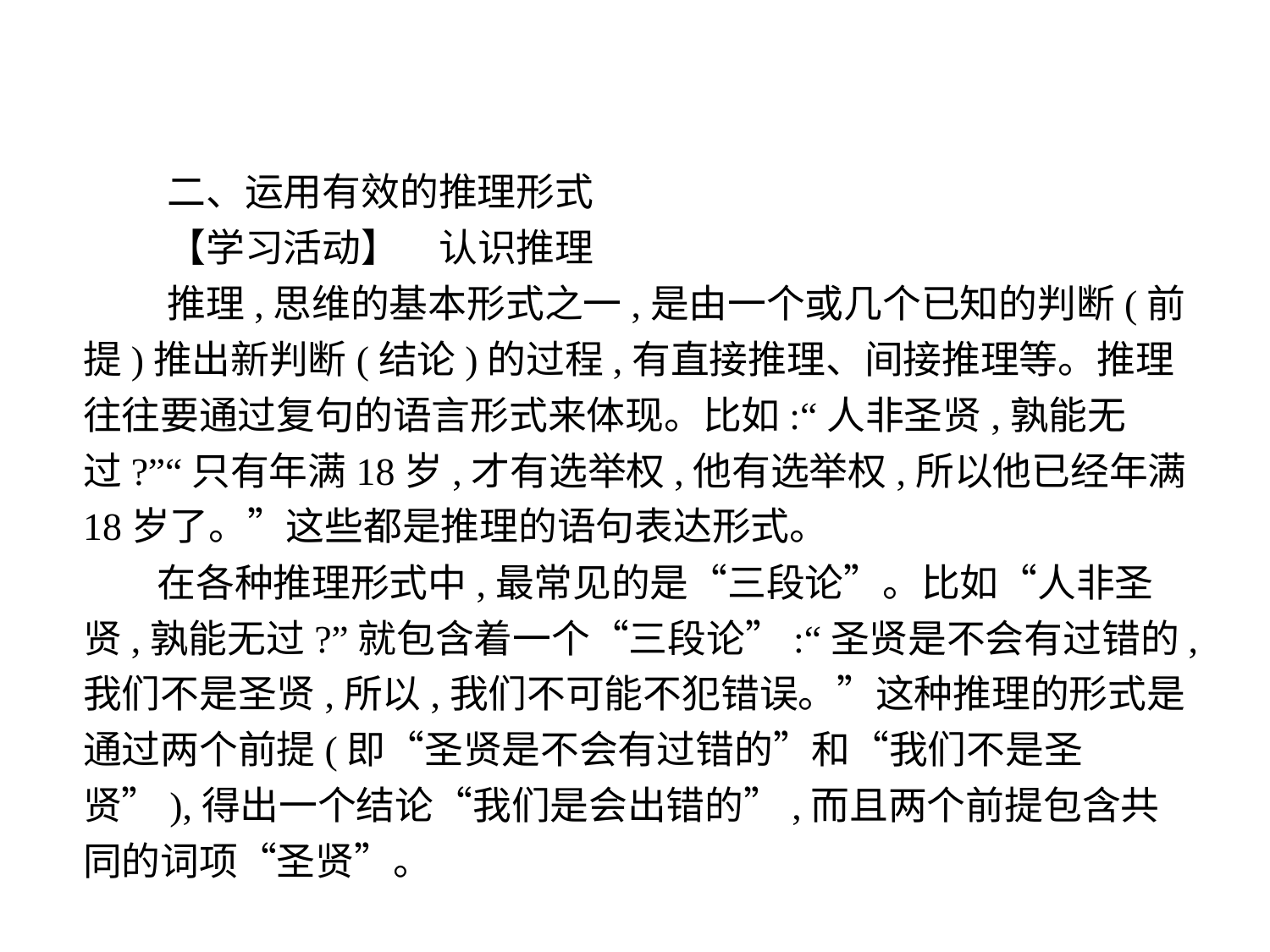

二、运用有效的推理形式
【学习活动】　认识推理
推理,思维的基本形式之一,是由一个或几个已知的判断(前提)推出新判断(结论)的过程,有直接推理、间接推理等。推理往往要通过复句的语言形式来体现。比如:“人非圣贤,孰能无过?”“只有年满18岁,才有选举权,他有选举权,所以他已经年满18岁了。”这些都是推理的语句表达形式。
在各种推理形式中,最常见的是“三段论”。比如“人非圣贤,孰能无过?”就包含着一个“三段论”:“圣贤是不会有过错的,我们不是圣贤,所以,我们不可能不犯错误。”这种推理的形式是通过两个前提(即“圣贤是不会有过错的”和“我们不是圣贤”),得出一个结论“我们是会出错的”,而且两个前提包含共同的词项“圣贤”。